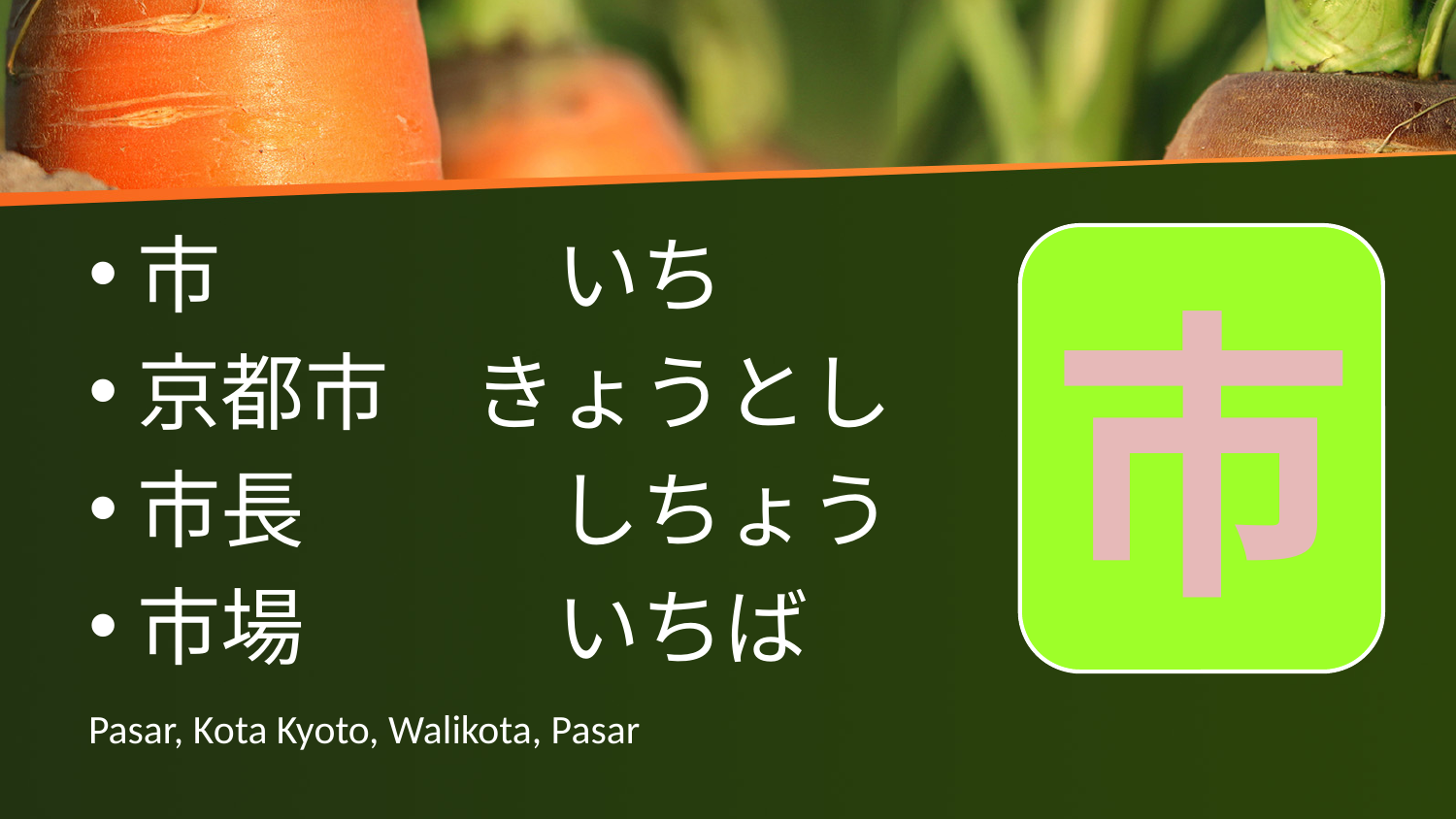

市　　　　いち
京都市　きょうとし
市長　　　しちょう
市場　　　いちば

市
# Pasar, Kota Kyoto, Walikota, Pasar